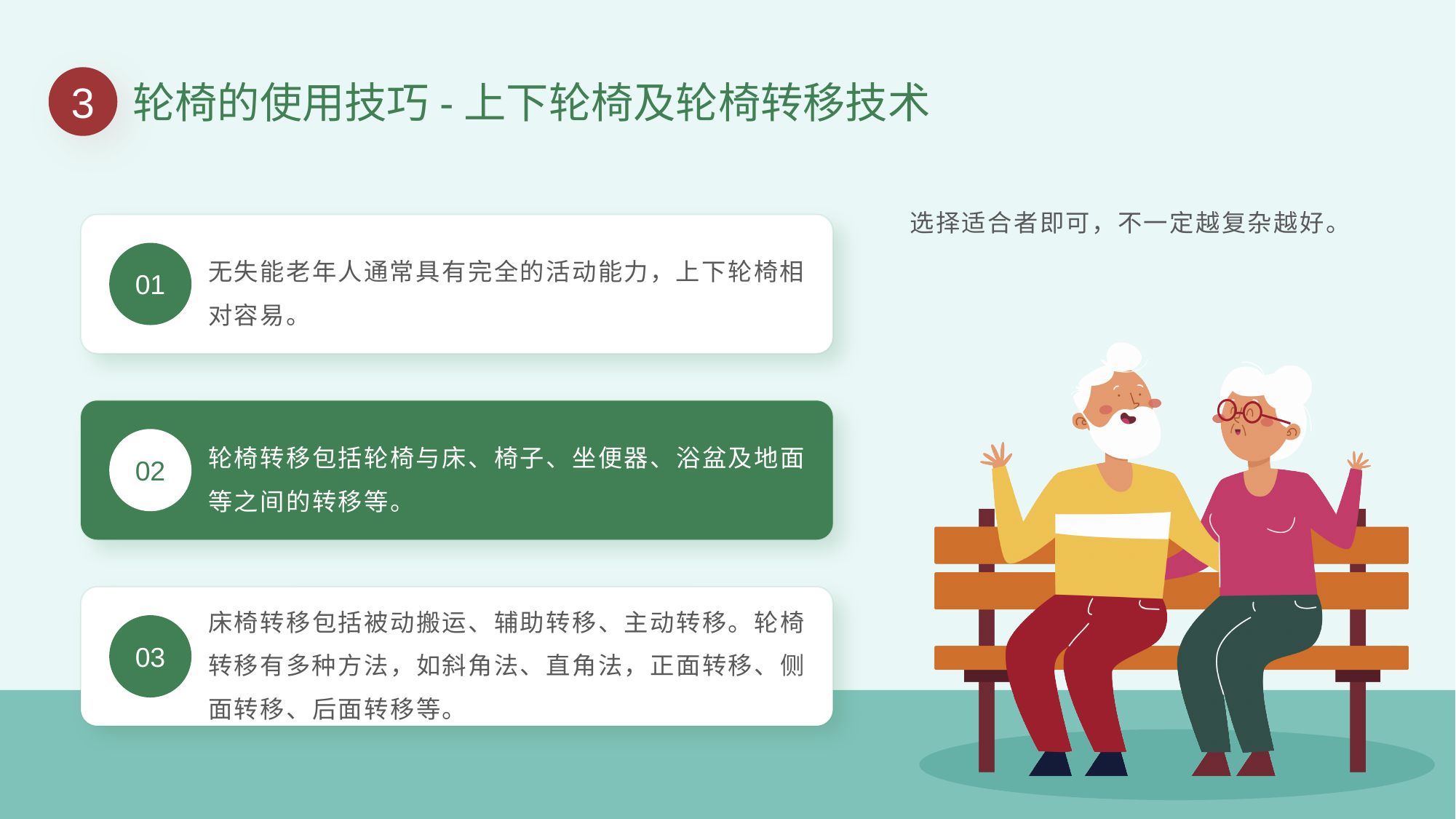

3
轮椅的使用技巧-上下轮椅及轮椅转移技术
选择适合者即可，不一定越复杂越好。

无失能老年人通常具有完全的活动能力，上下轮椅相对容易。
01

轮椅转移包括轮椅与床、椅子、坐便器、浴盆及地面等之间的转移等。
02

床椅转移包括被动搬运、辅助转移、主动转移。轮椅转移有多种方法，如斜角法、直角法，正面转移、侧面转移、后面转移等。
03